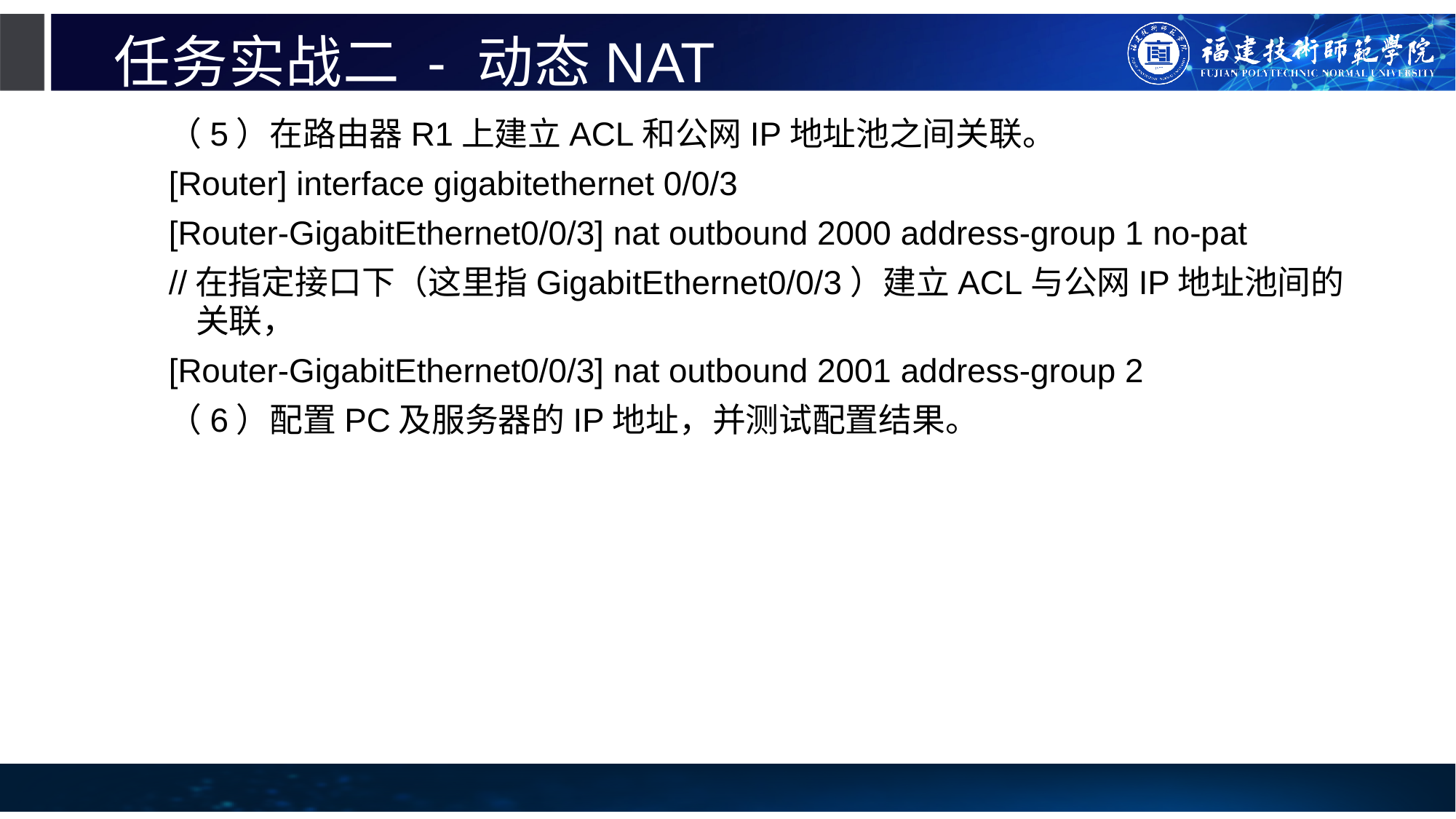

# 任务实战二 - 动态NAT
（5）在路由器R1上建立ACL和公网IP地址池之间关联。
[Router] interface gigabitethernet 0/0/3
[Router-GigabitEthernet0/0/3] nat outbound 2000 address-group 1 no-pat
//在指定接口下（这里指GigabitEthernet0/0/3）建立ACL与公网IP地址池间的关联，
[Router-GigabitEthernet0/0/3] nat outbound 2001 address-group 2
（6）配置PC及服务器的IP地址，并测试配置结果。